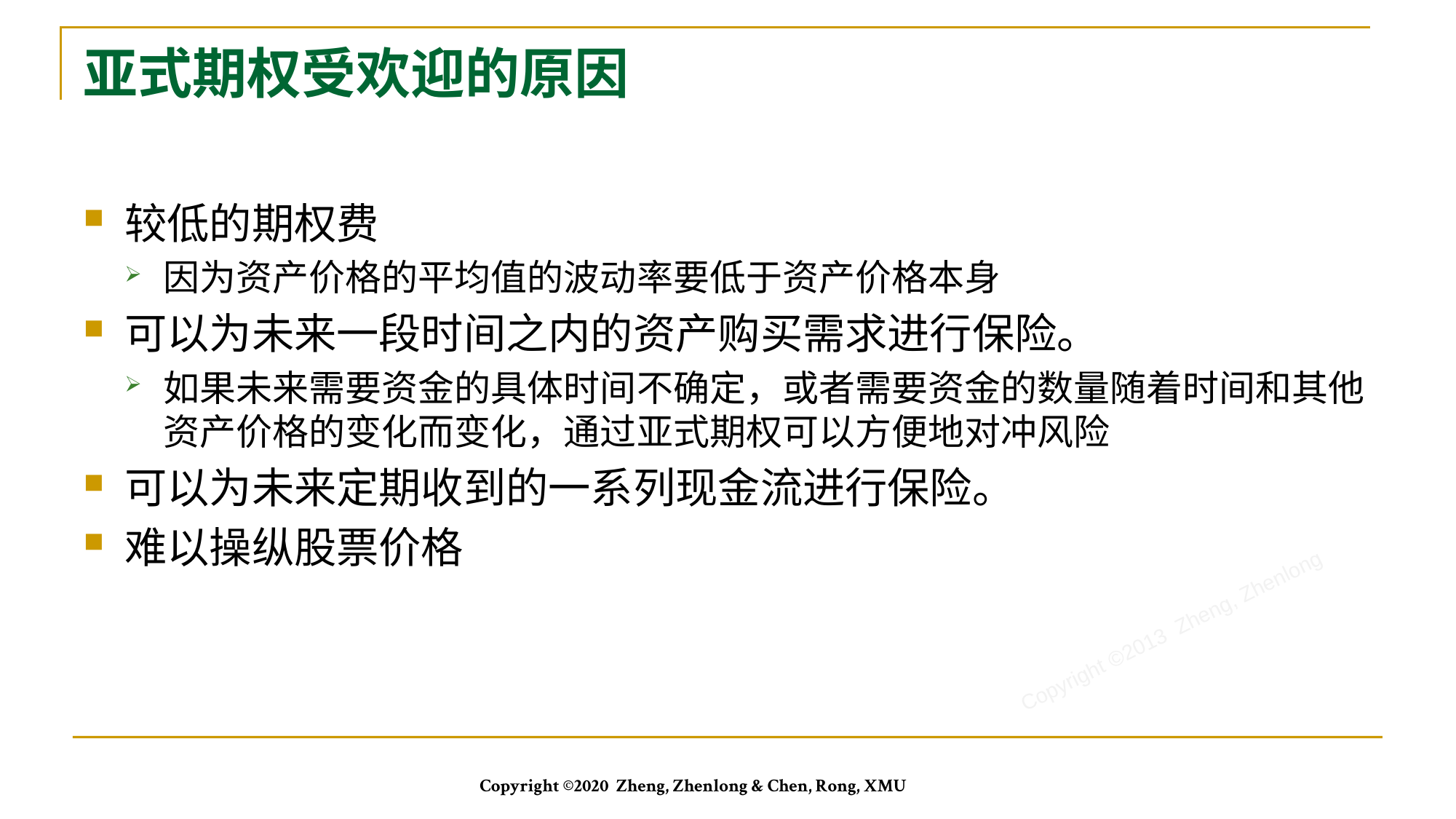

# 亚式期权受欢迎的原因
较低的期权费
因为资产价格的平均值的波动率要低于资产价格本身
可以为未来一段时间之内的资产购买需求进行保险。
如果未来需要资金的具体时间不确定，或者需要资金的数量随着时间和其他资产价格的变化而变化，通过亚式期权可以方便地对冲风险
可以为未来定期收到的一系列现金流进行保险。
难以操纵股票价格

Copyright ©2020  Zheng, Zhenlong & Chen, Rong, XMU